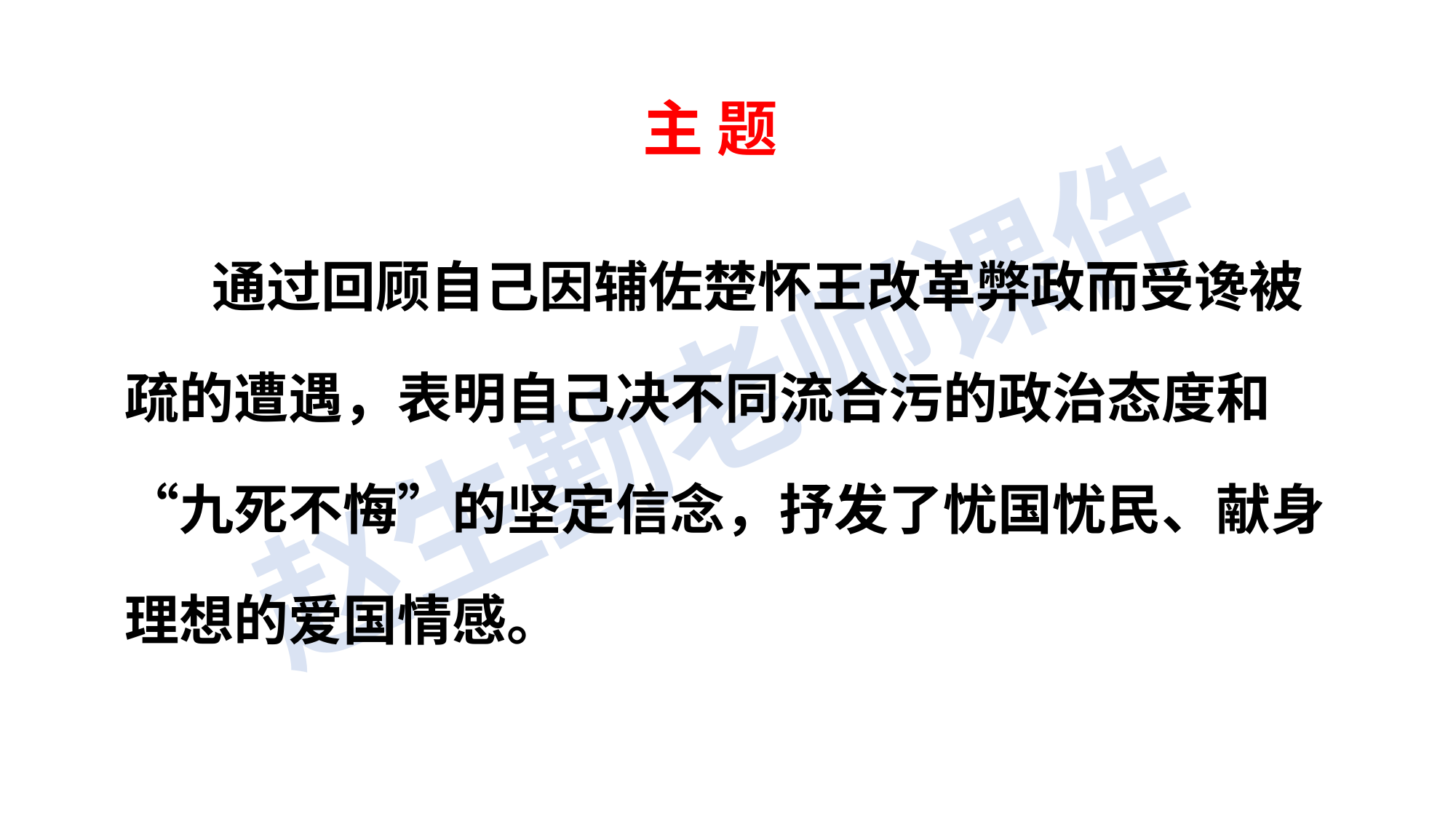

主 题
      通过回顾自己因辅佐楚怀王改革弊政而受谗被疏的遭遇，表明自己决不同流合污的政治态度和“九死不悔”的坚定信念，抒发了忧国忧民、献身理想的爱国情感。